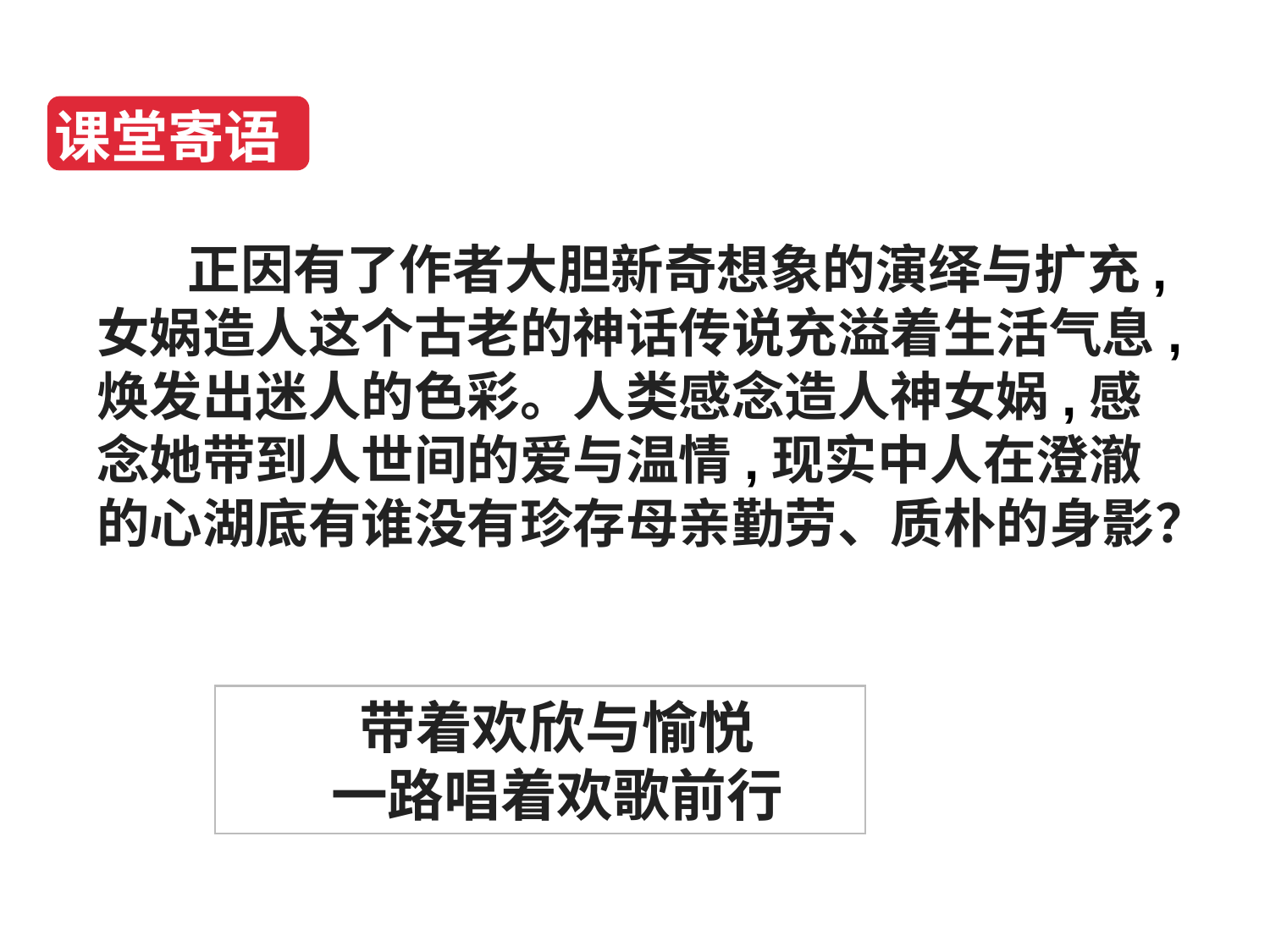

课堂寄语

      正因有了作者大胆新奇想象的演绎与扩充,女娲造人这个古老的神话传说充溢着生活气息,焕发出迷人的色彩。人类感念造人神女娲,感念她带到人世间的爱与温情,现实中人在澄澈的心湖底有谁没有珍存母亲勤劳、质朴的身影？
带着欢欣与愉悦
一路唱着欢歌前行